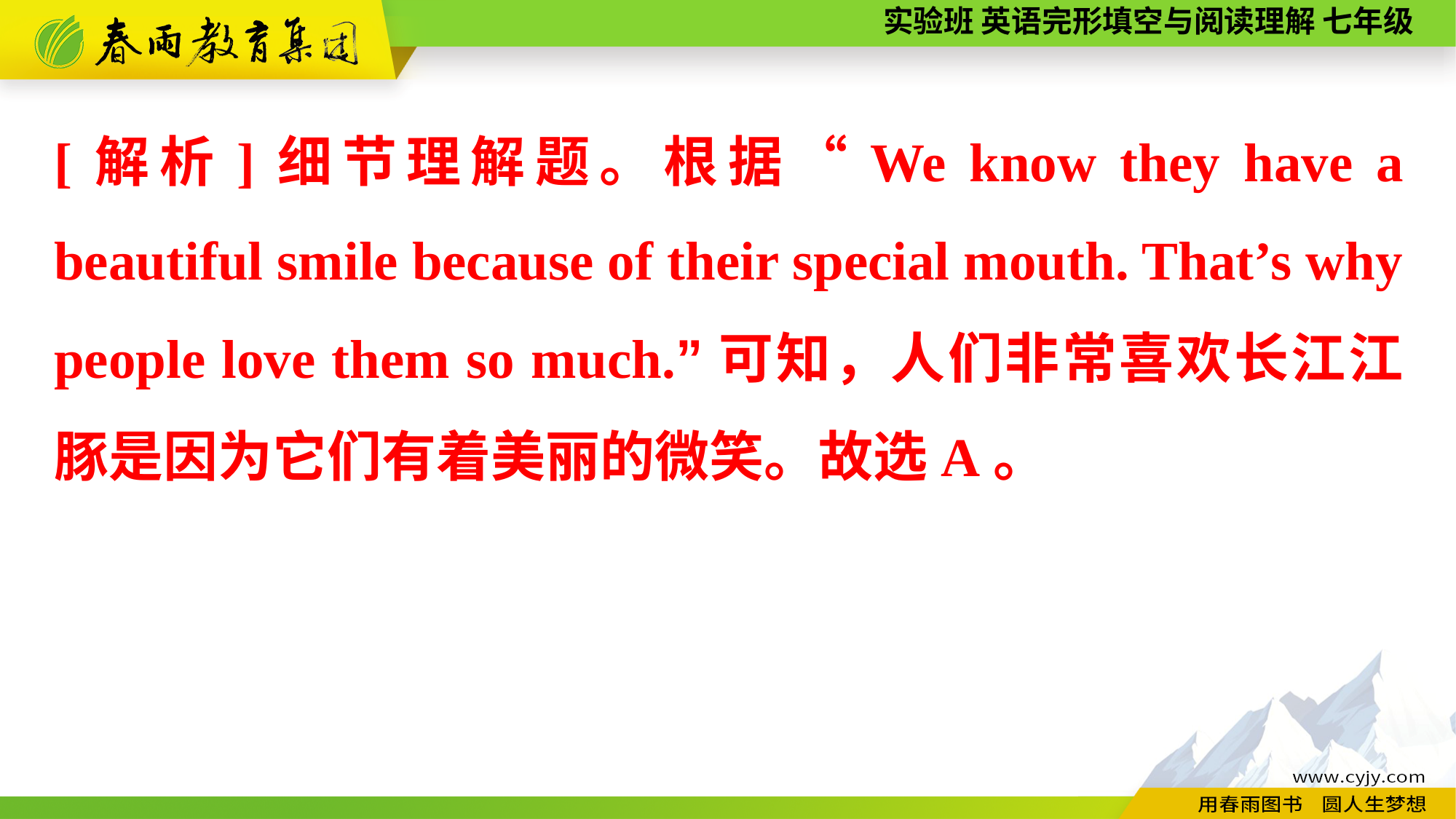

[解析]细节理解题。根据“We know they have a beautiful smile because of their special mouth. That’s why people love them so much.”可知，人们非常喜欢长江江豚是因为它们有着美丽的微笑。故选A。